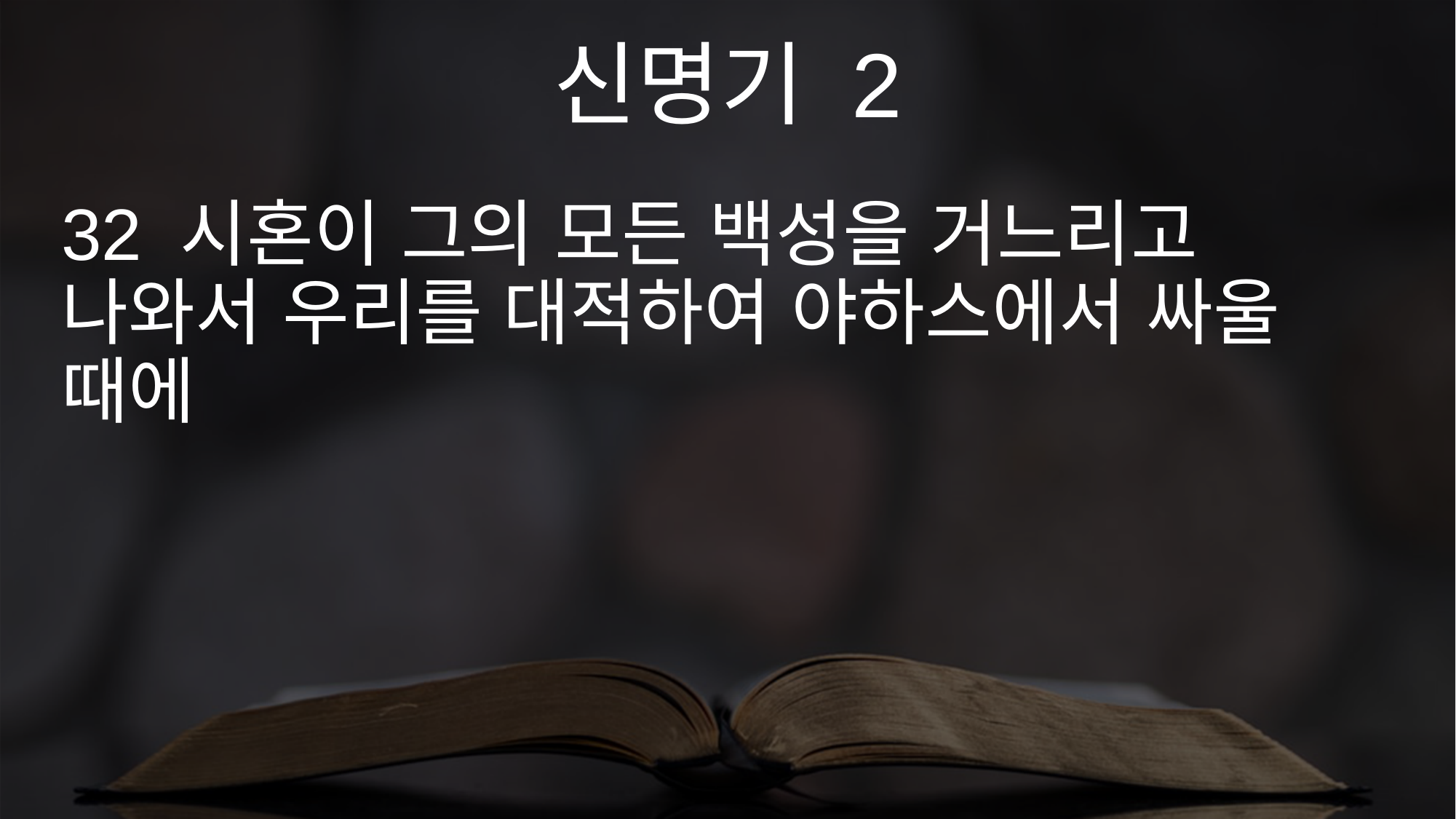

신명기 2
32 시혼이 그의 모든 백성을 거느리고 나와서 우리를 대적하여 야하스에서 싸울 때에